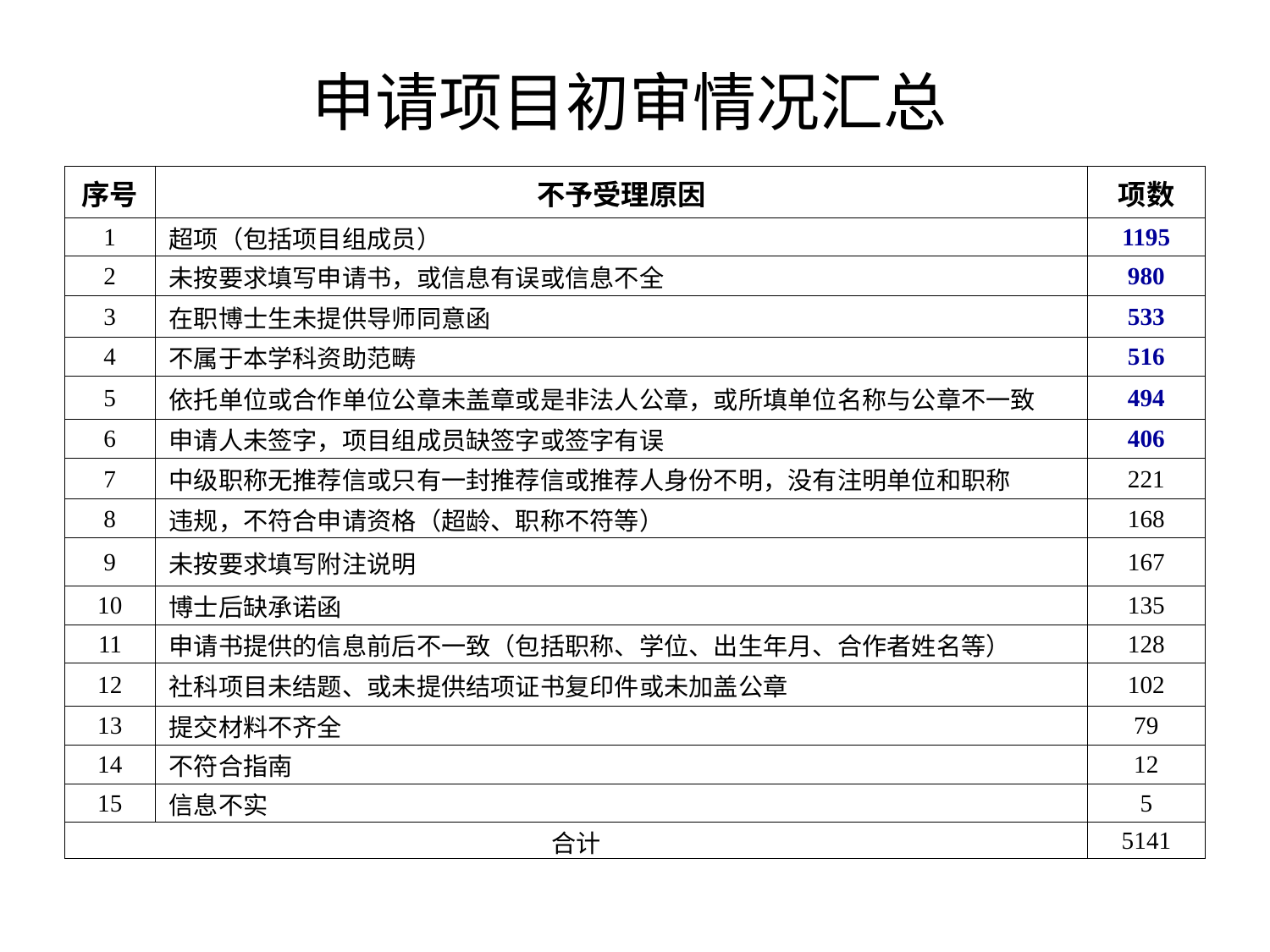

申请项目初审情况汇总
| 序号 | 不予受理原因 | 项数 |
| --- | --- | --- |
| 1 | 超项（包括项目组成员） | 1195 |
| 2 | 未按要求填写申请书，或信息有误或信息不全 | 980 |
| 3 | 在职博士生未提供导师同意函 | 533 |
| 4 | 不属于本学科资助范畴 | 516 |
| 5 | 依托单位或合作单位公章未盖章或是非法人公章，或所填单位名称与公章不一致 | 494 |
| 6 | 申请人未签字，项目组成员缺签字或签字有误 | 406 |
| 7 | 中级职称无推荐信或只有一封推荐信或推荐人身份不明，没有注明单位和职称 | 221 |
| 8 | 违规，不符合申请资格（超龄、职称不符等） | 168 |
| 9 | 未按要求填写附注说明 | 167 |
| 10 | 博士后缺承诺函 | 135 |
| 11 | 申请书提供的信息前后不一致（包括职称、学位、出生年月、合作者姓名等） | 128 |
| 12 | 社科项目未结题、或未提供结项证书复印件或未加盖公章 | 102 |
| 13 | 提交材料不齐全 | 79 |
| 14 | 不符合指南 | 12 |
| 15 | 信息不实 | 5 |
| 合计 |  | 5141 |